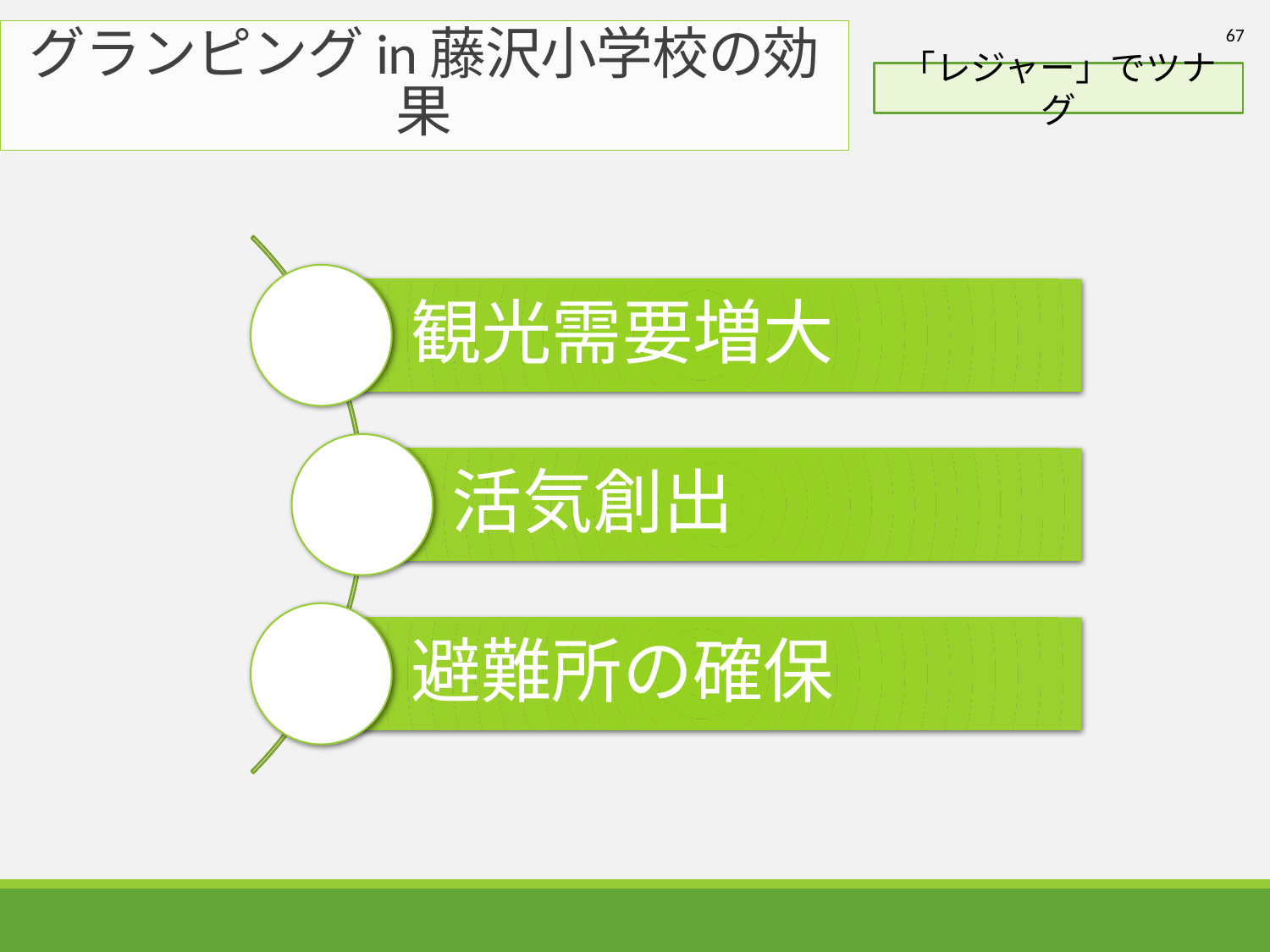

67
# グランピングin藤沢小学校の効果
「レジャー」でツナグ
観光需要増大
活気創出
避難所の確保